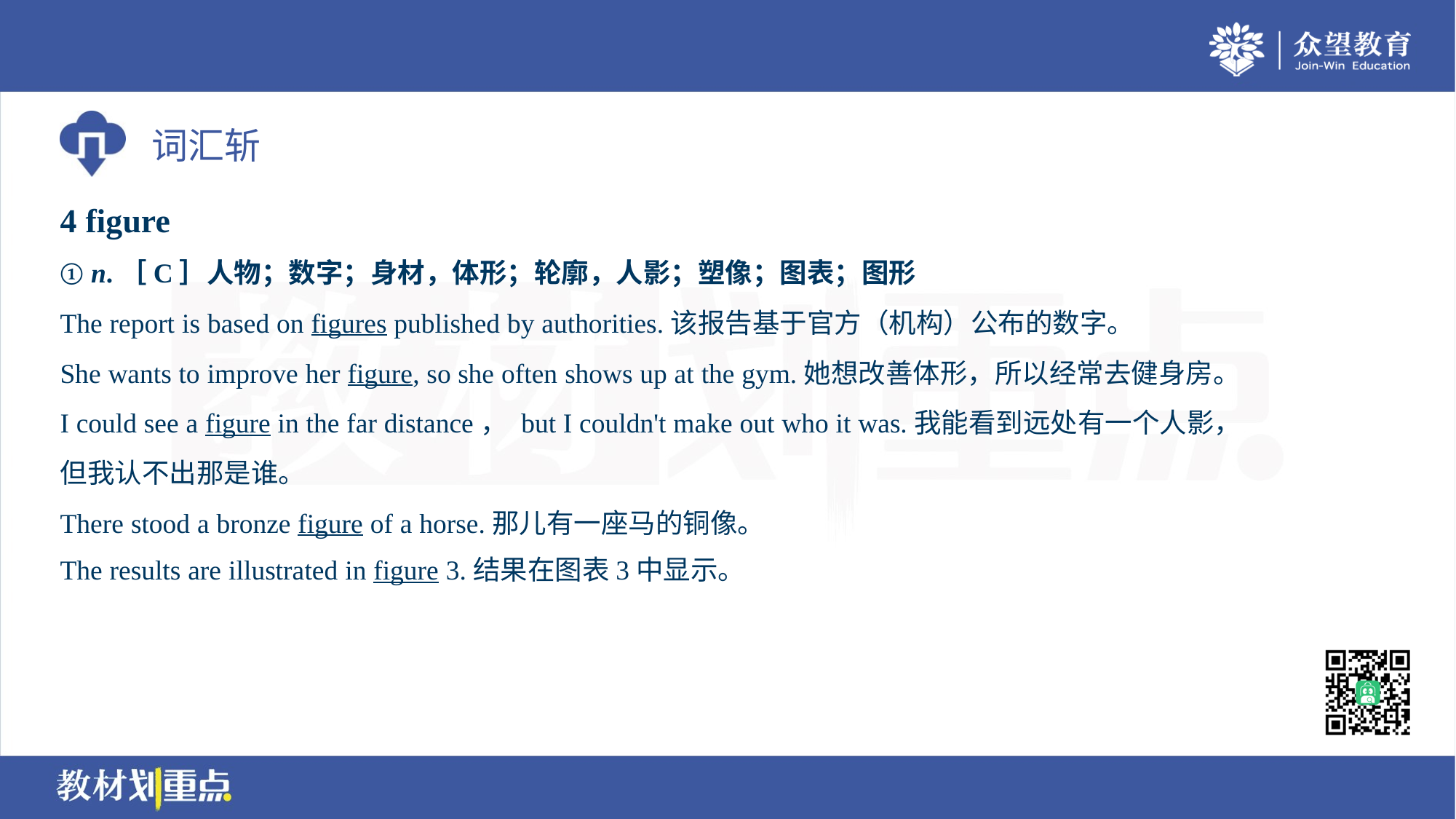

4 figure
① n.［C］人物；数字；身材，体形；轮廓，人影；塑像；图表；图形
The report is based on figures published by authorities.该报告基于官方（机构）公布的数字。
She wants to improve her figure, so she often shows up at the gym.她想改善体形，所以经常去健身房。
I could see a figure in the far distance， but I couldn't make out who it was.我能看到远处有一个人影，
但我认不出那是谁。
There stood a bronze figure of a horse.那儿有一座马的铜像。
The results are illustrated in figure 3.结果在图表3中显示。